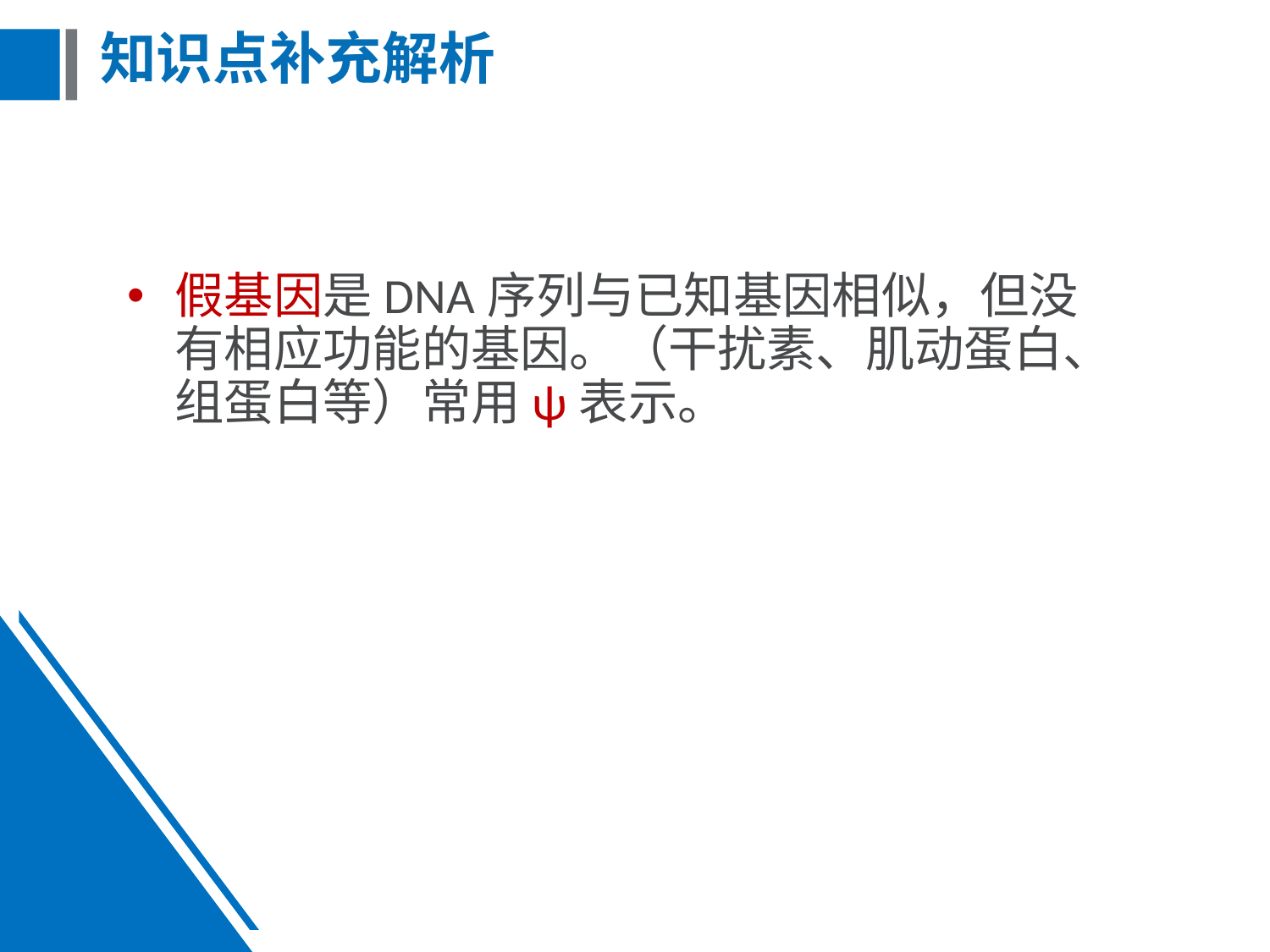

# 知识点补充解析
假基因是DNA序列与已知基因相似，但没有相应功能的基因。（干扰素、肌动蛋白、组蛋白等）常用ψ表示。